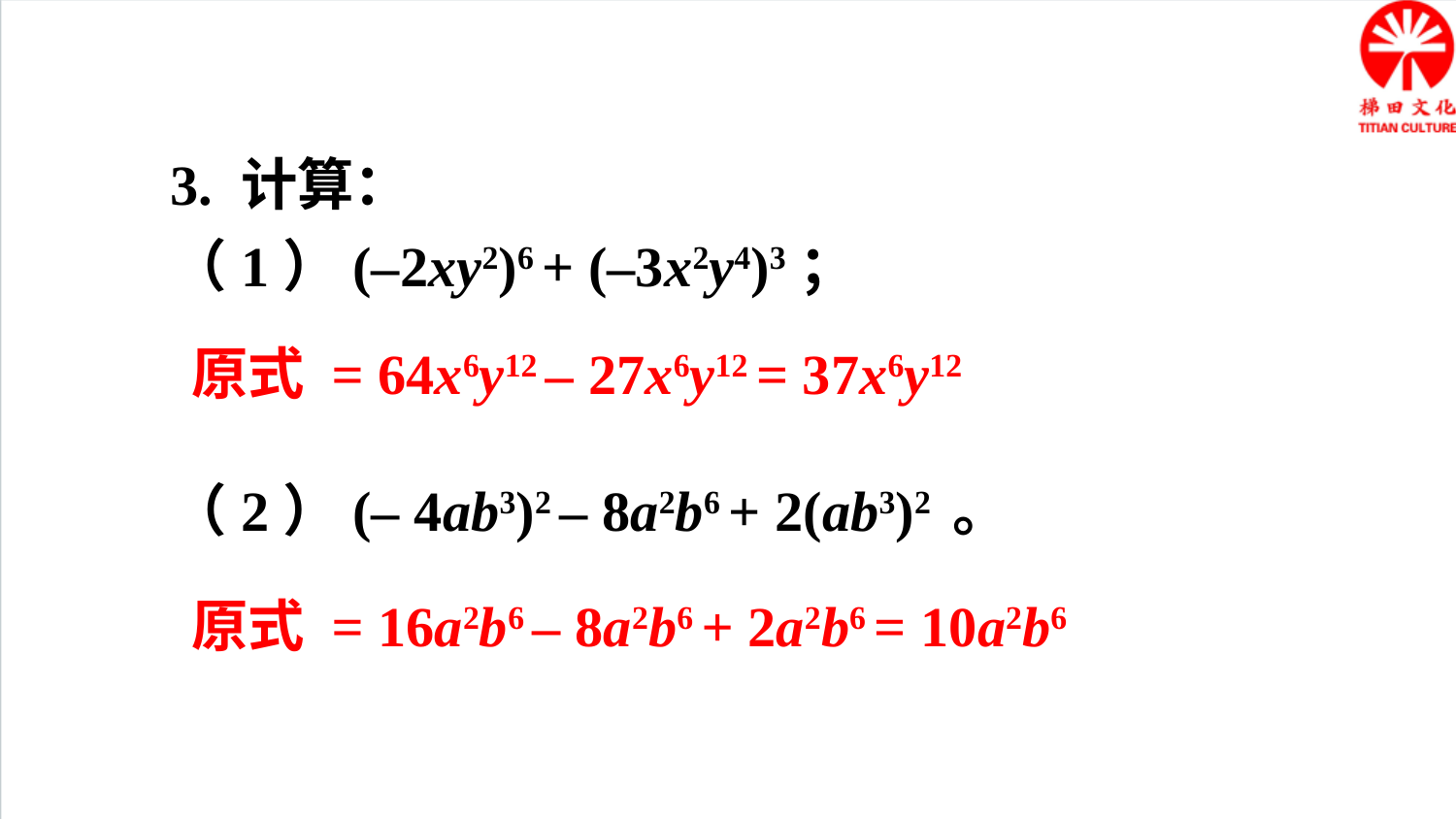

3. 计算：
（1）(–2xy2)6 + (–3x2y4)3；

（2）(– 4ab3)2 – 8a2b6 + 2(ab3)2 。
原式 = 64x6y12 – 27x6y12 = 37x6y12
原式 = 16a2b6 – 8a2b6 + 2a2b6 = 10a2b6